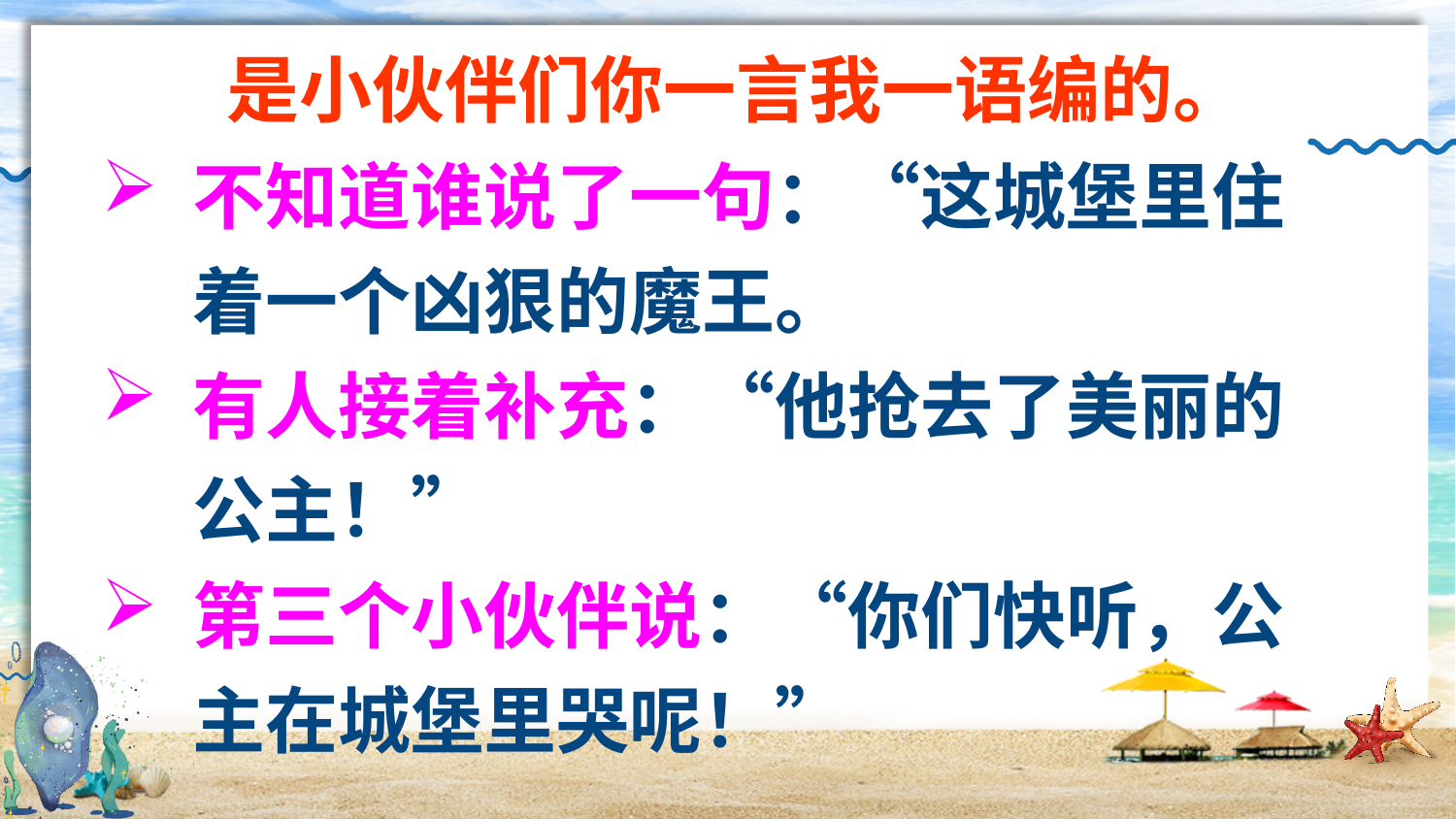

是小伙伴们你一言我一语编的。
不知道谁说了一句：“这城堡里住着一个凶狠的魔王。
有人接着补充：“他抢去了美丽的公主！”
第三个小伙伴说：“你们快听，公主在城堡里哭呢！”